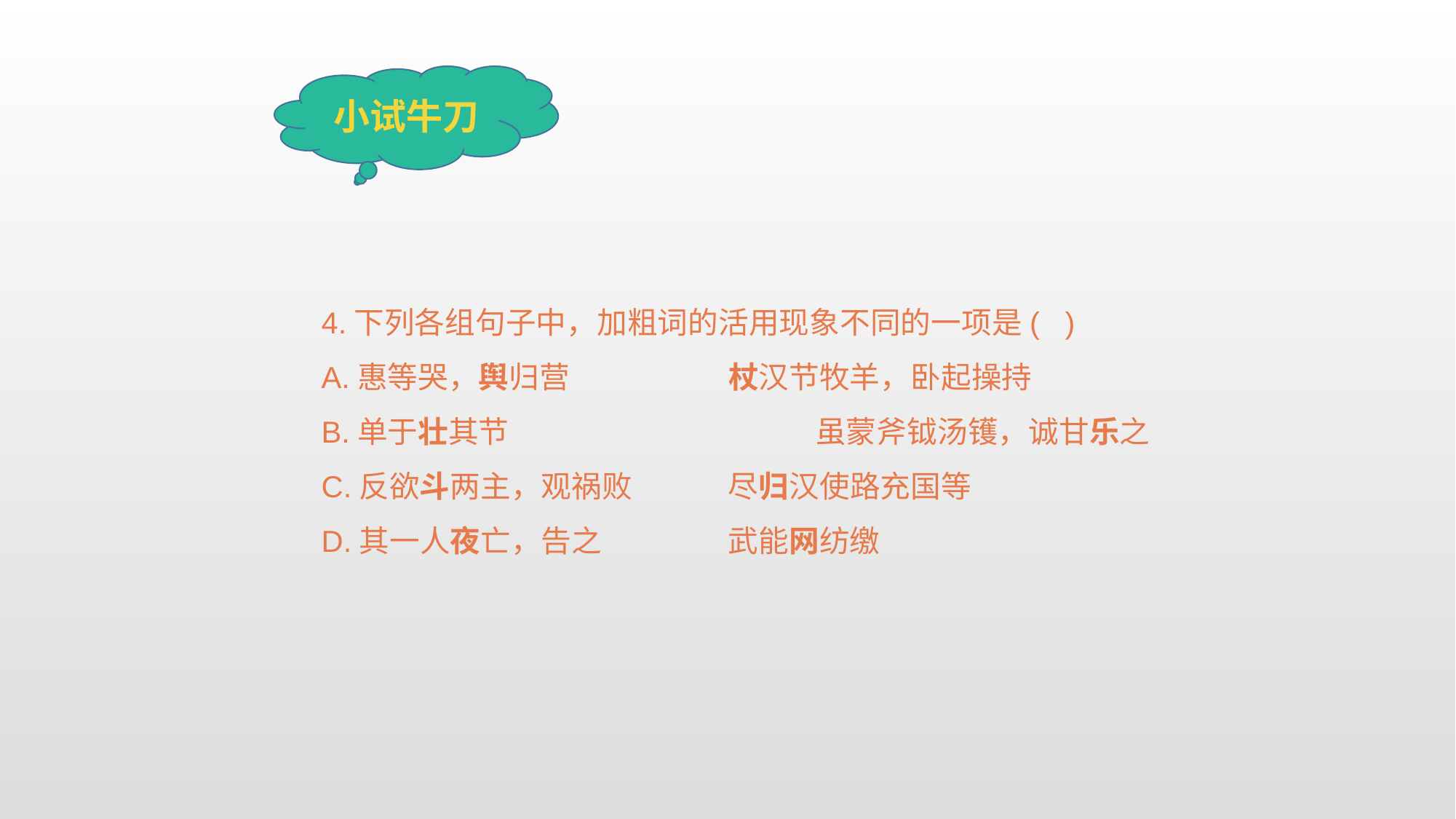

小试牛刀
4.下列各组句子中，加粗词的活用现象不同的一项是(   )
A.惠等哭，舆归营		 杖汉节牧羊，卧起操持
B.单于壮其节		              虽蒙斧钺汤镬，诚甘乐之
C.反欲斗两主，观祸败	 尽归汉使路充国等
D.其一人夜亡，告之		 武能网纺缴